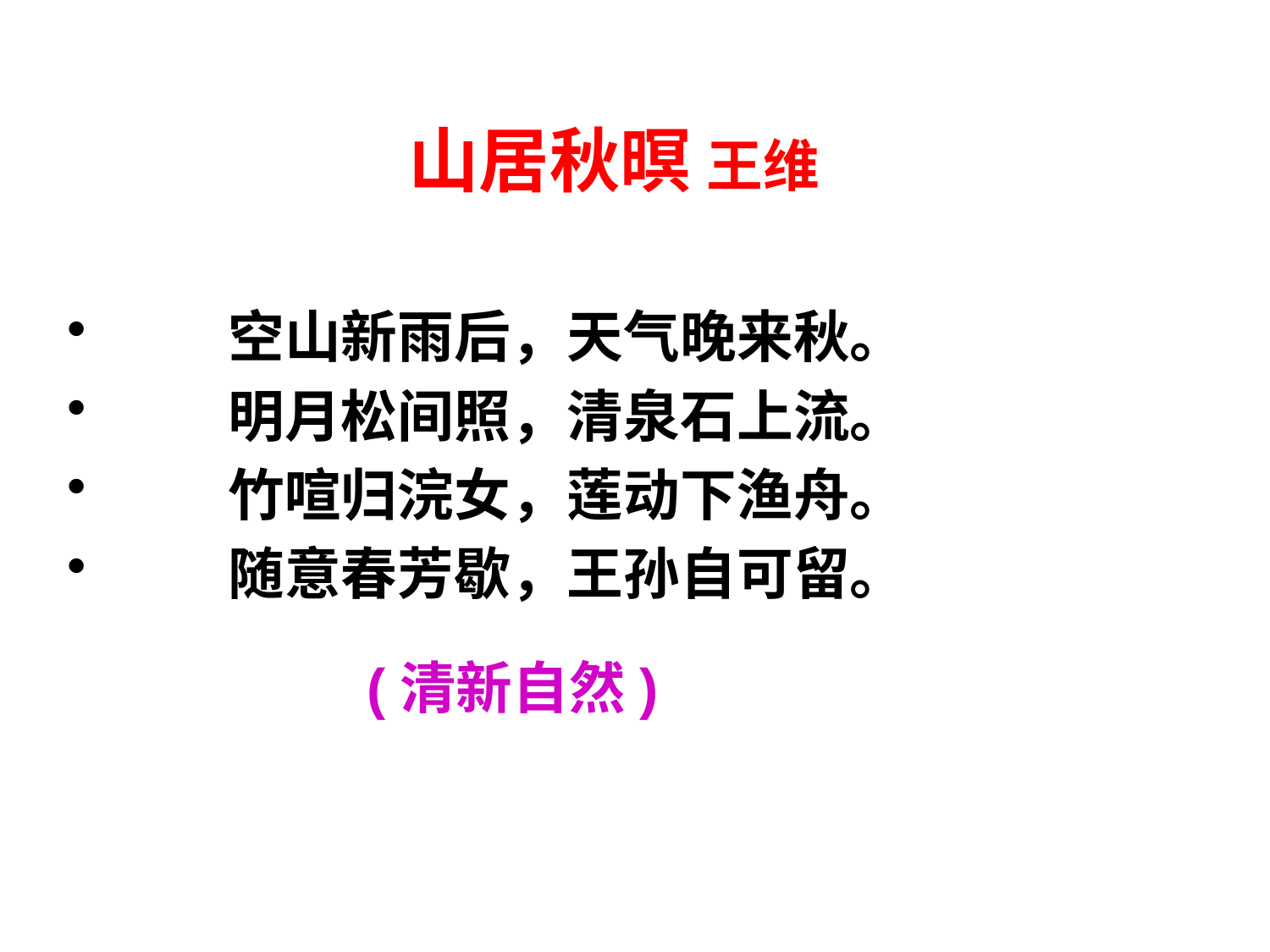

# 山居秋暝 王维

　　空山新雨后，天气晚来秋。
　　明月松间照，清泉石上流。
　　竹喧归浣女，莲动下渔舟。
　　随意春芳歇，王孙自可留。
(清新自然)